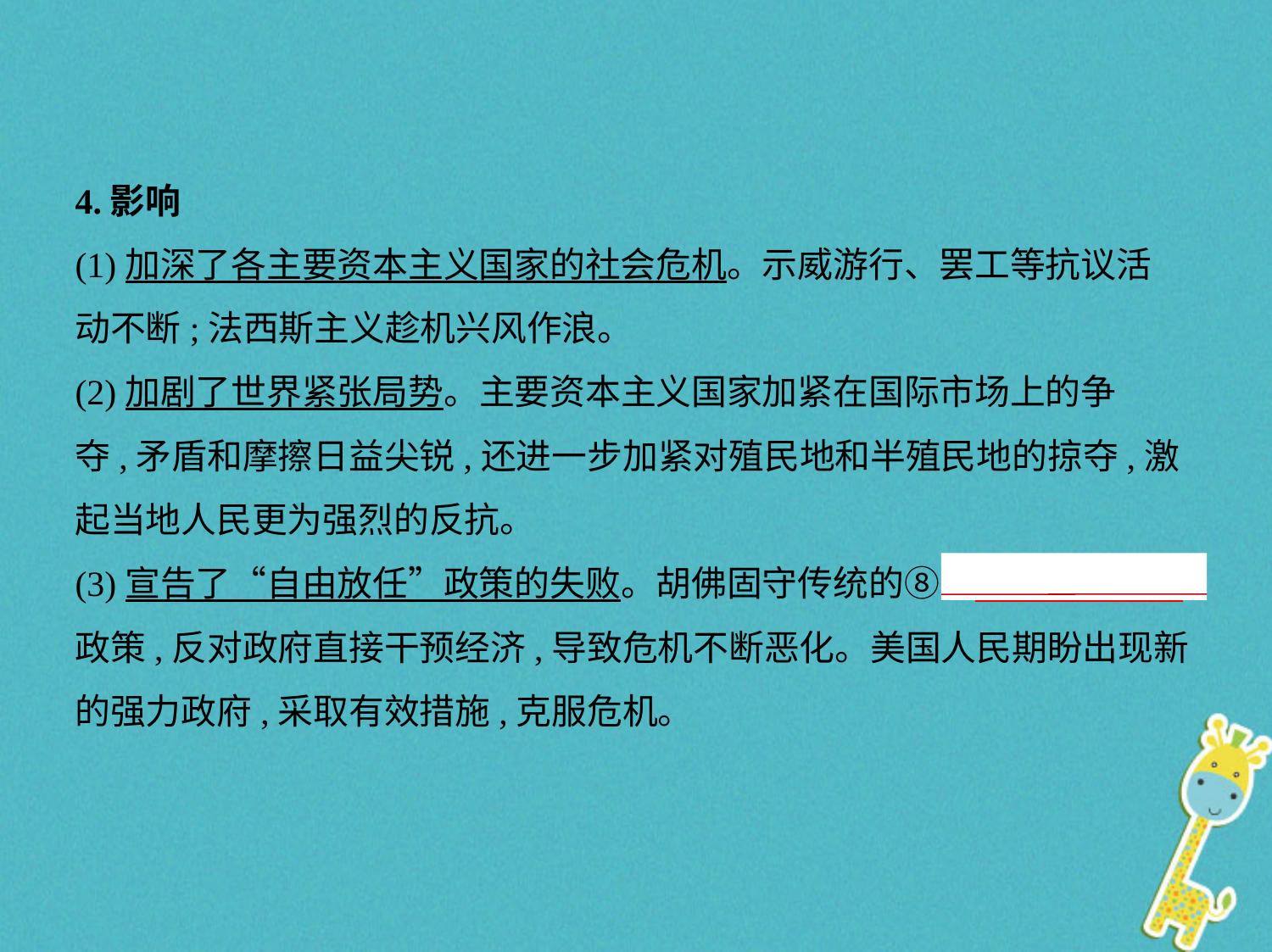

4.影响
(1)加深了各主要资本主义国家的社会危机。示威游行、罢工等抗议活
动不断;法西斯主义趁机兴风作浪。
(2)加剧了世界紧张局势。主要资本主义国家加紧在国际市场上的争
夺,矛盾和摩擦日益尖锐,还进一步加紧对殖民地和半殖民地的掠夺,激
起当地人民更为强烈的反抗。
(3)宣告了“自由放任”政策的失败。胡佛固守传统的⑧“　自由放任    ”
政策,反对政府直接干预经济,导致危机不断恶化。美国人民期盼出现新
的强力政府,采取有效措施,克服危机。